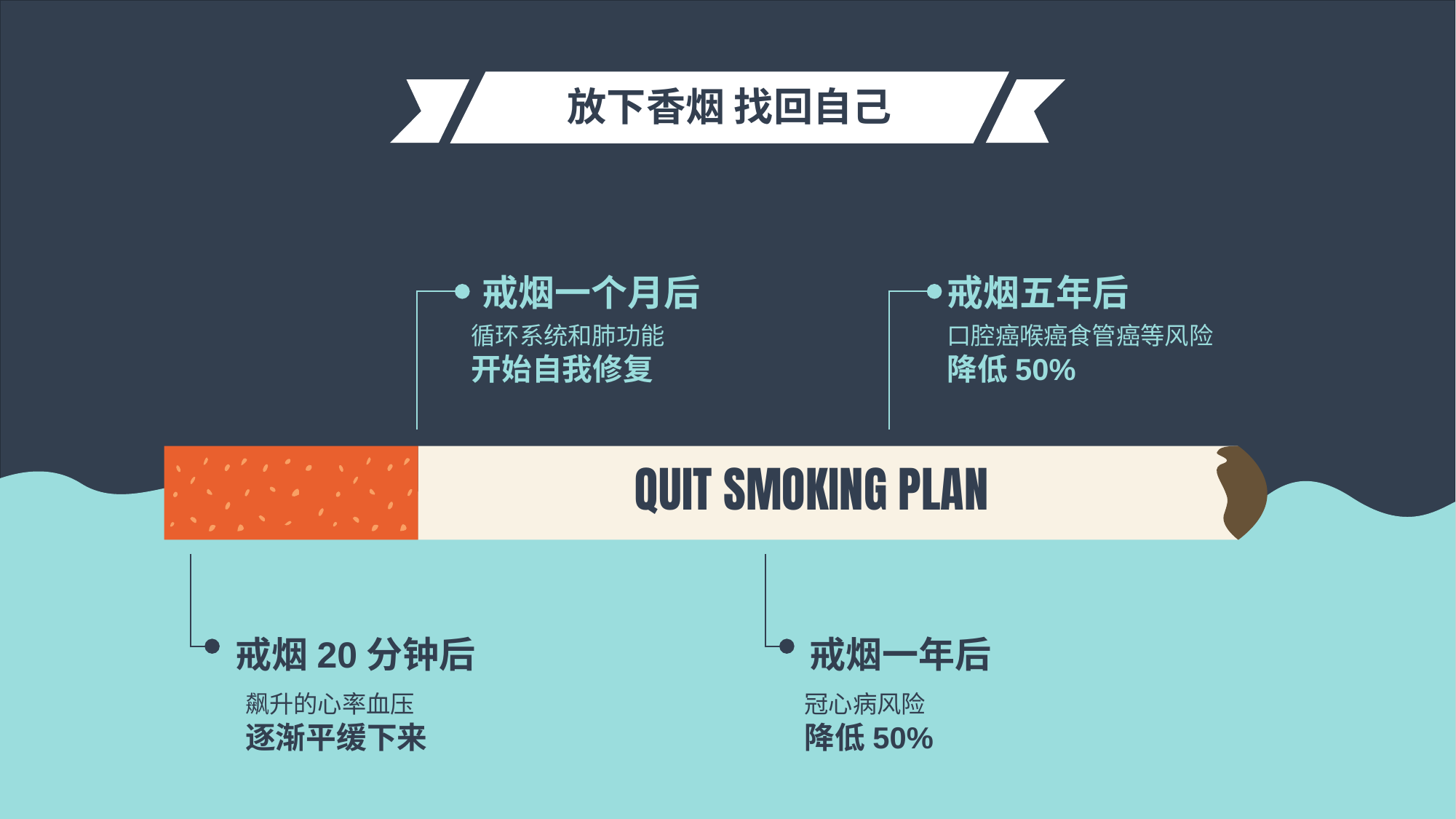

放下香烟 找回自己

戒烟一个月后
戒烟五年后

循环系统和肺功能
开始自我修复
口腔癌喉癌食管癌等风险
降低50%

QUIT SMOKING PLAN

戒烟20分钟后
戒烟一年后
飙升的心率血压
逐渐平缓下来
冠心病风险
降低50%